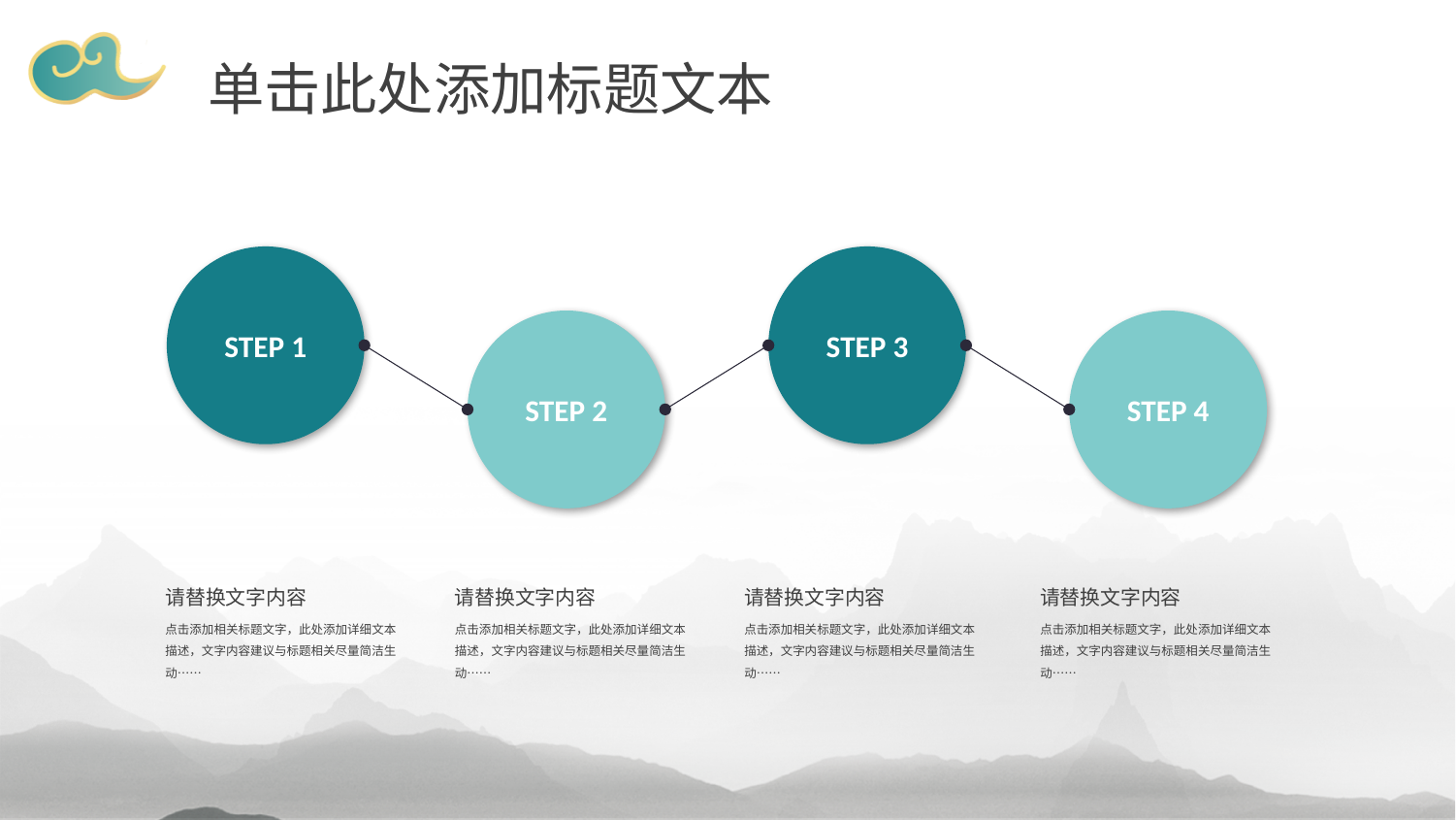

单击此处添加标题文本
STEP 1
STEP 3
STEP 2
STEP 4
请替换文字内容
请替换文字内容
请替换文字内容
请替换文字内容
点击添加相关标题文字，此处添加详细文本描述，文字内容建议与标题相关尽量简洁生动……
点击添加相关标题文字，此处添加详细文本描述，文字内容建议与标题相关尽量简洁生动……
点击添加相关标题文字，此处添加详细文本描述，文字内容建议与标题相关尽量简洁生动……
点击添加相关标题文字，此处添加详细文本描述，文字内容建议与标题相关尽量简洁生动……